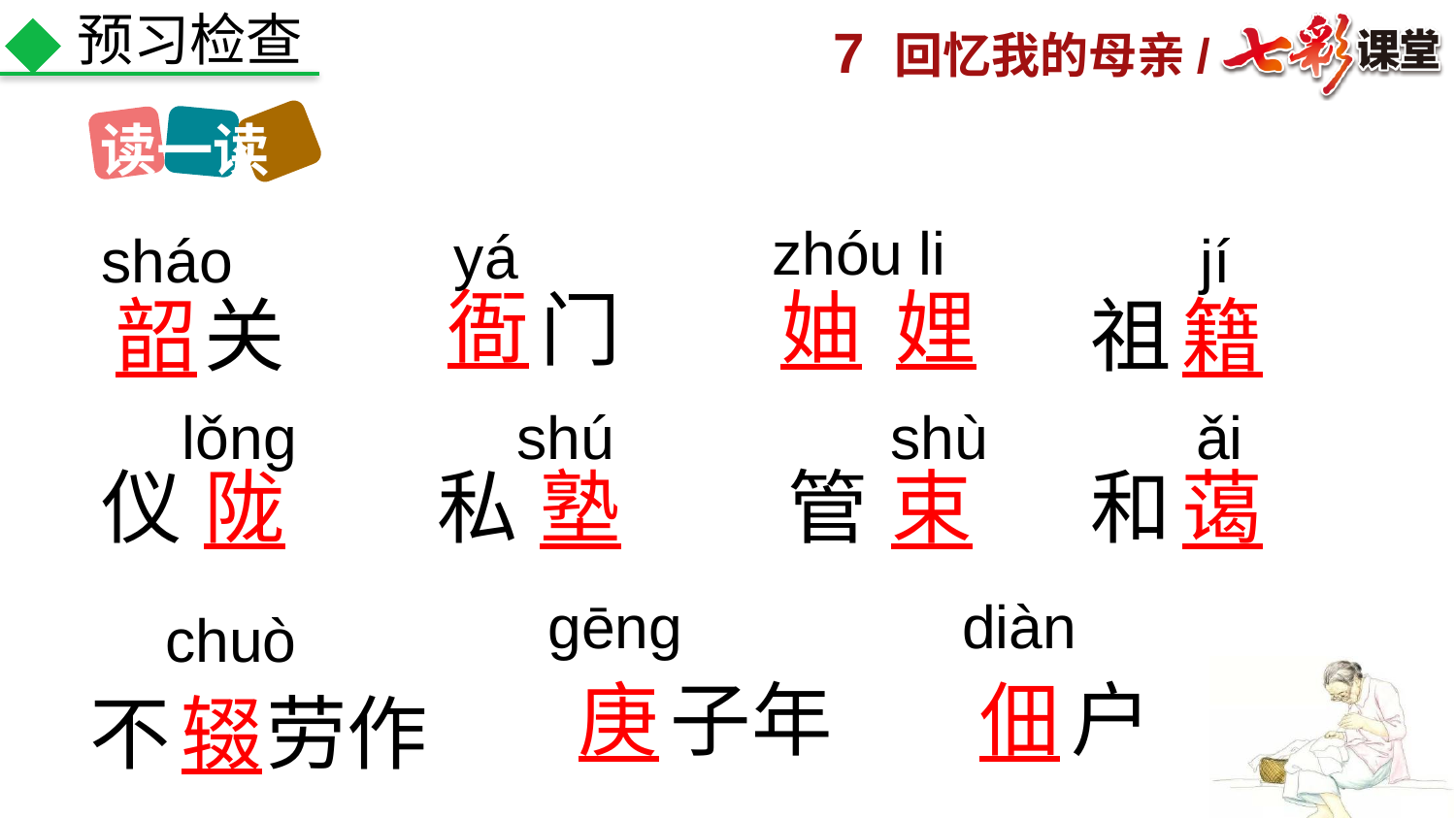

预习检查

读一读

zhóu
li
yá
sháo
jí
衙
妯
娌
门
韶
关
祖
籍
lǒng
shú
shù
ǎi
仪
陇
私
塾
管
束
和
蔼
ɡēnɡ
diàn
chuò
庚
子年
佃
户
不
辍
劳作